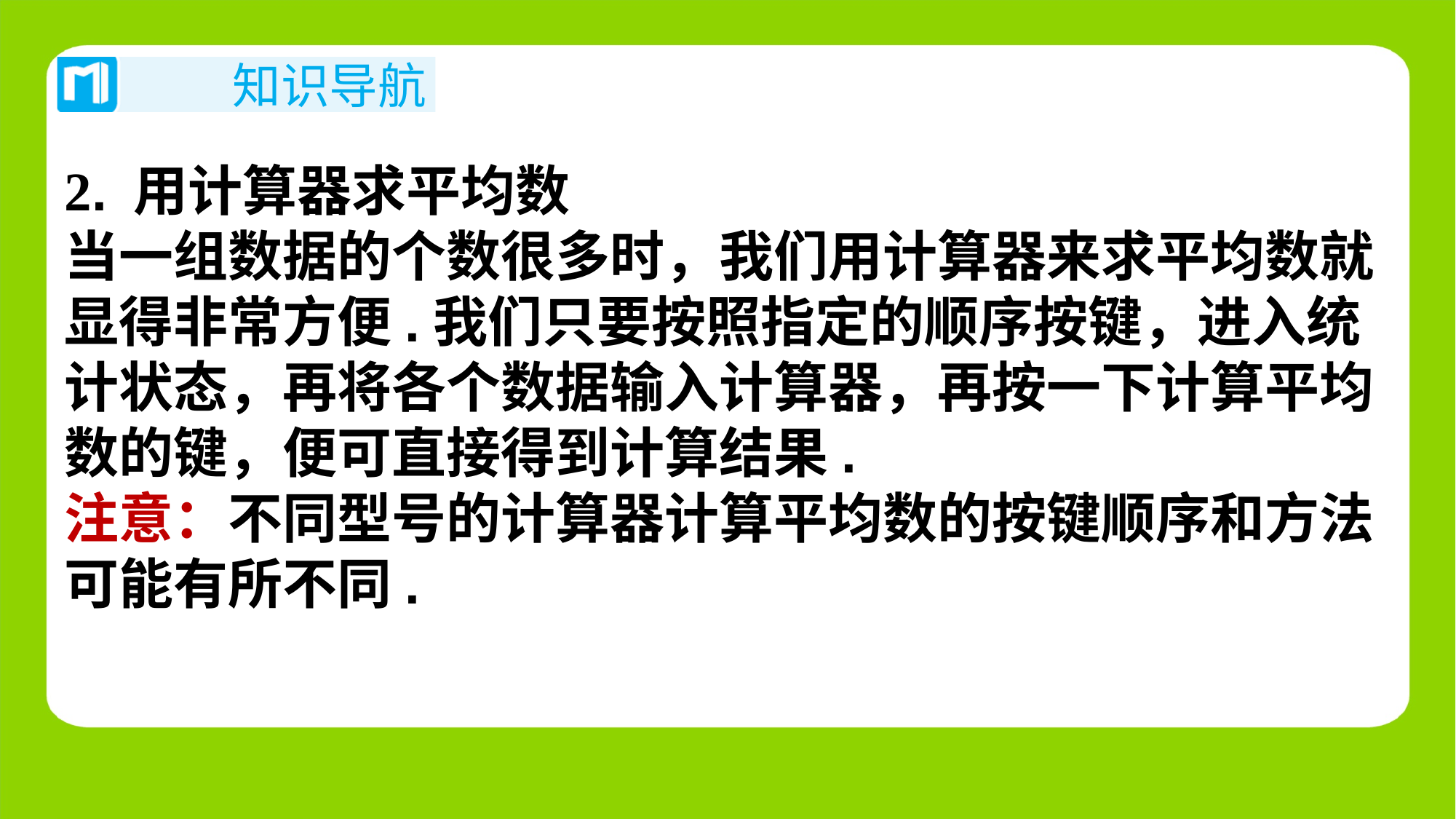

2. 用计算器求平均数
当一组数据的个数很多时，我们用计算器来求平均数就
显得非常方便.我们只要按照指定的顺序按键，进入统
计状态，再将各个数据输入计算器，再按一下计算平均
数的键，便可直接得到计算结果.
注意：不同型号的计算器计算平均数的按键顺序和方法
可能有所不同.